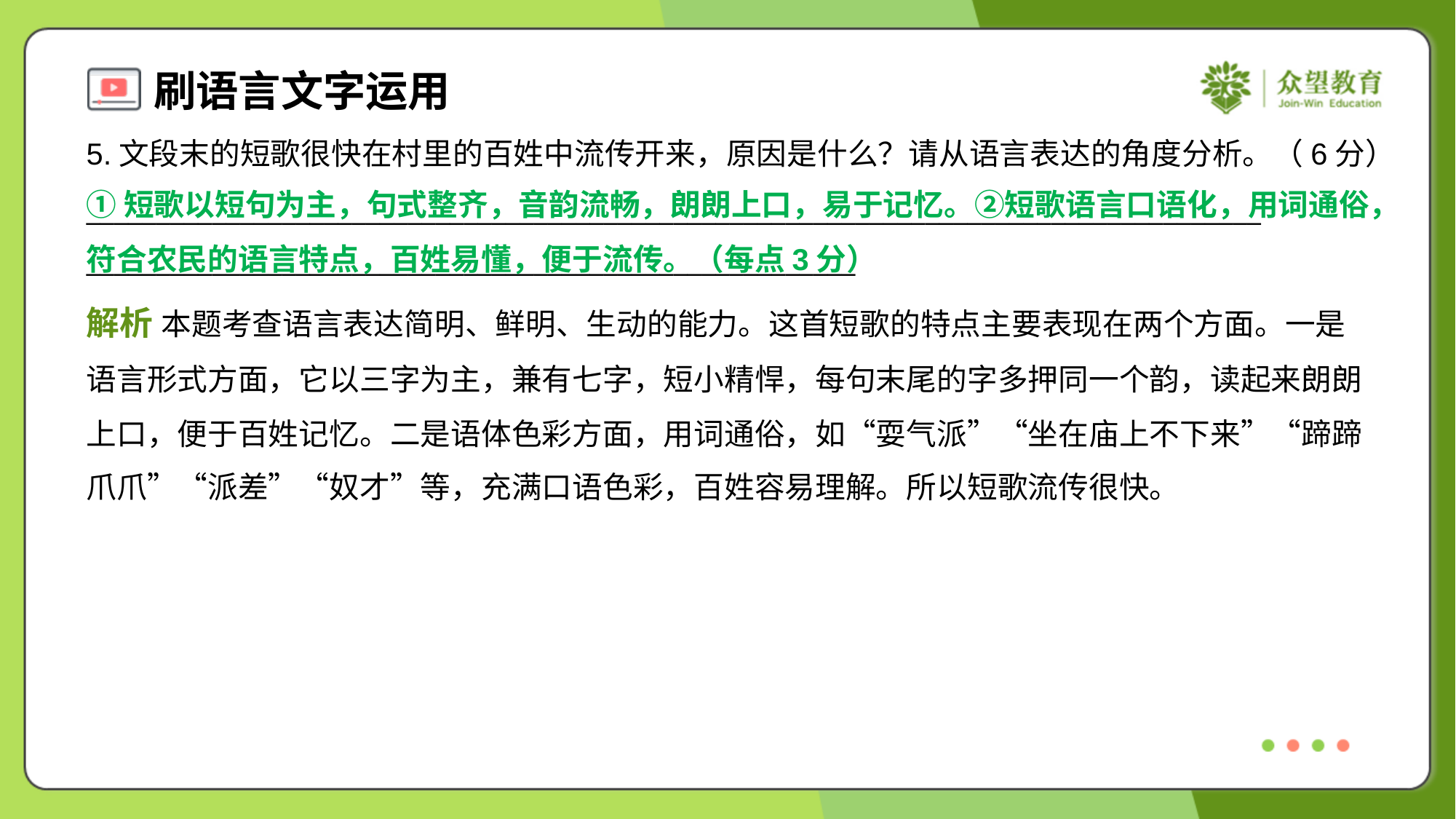

5.文段末的短歌很快在村里的百姓中流传开来，原因是什么？请从语言表达的角度分析。（6分）
____________________________________________________________________________________
_______________________________________________________
①短歌以短句为主，句式整齐，音韵流畅，朗朗上口，易于记忆。②短歌语言口语化，用词通俗，符合农民的语言特点，百姓易懂，便于流传。（每点3分）
解析 本题考查语言表达简明、鲜明、生动的能力。这首短歌的特点主要表现在两个方面。一是
语言形式方面，它以三字为主，兼有七字，短小精悍，每句末尾的字多押同一个韵，读起来朗朗
上口，便于百姓记忆。二是语体色彩方面，用词通俗，如“耍气派”“坐在庙上不下来”“蹄蹄
爪爪”“派差”“奴才”等，充满口语色彩，百姓容易理解。所以短歌流传很快。